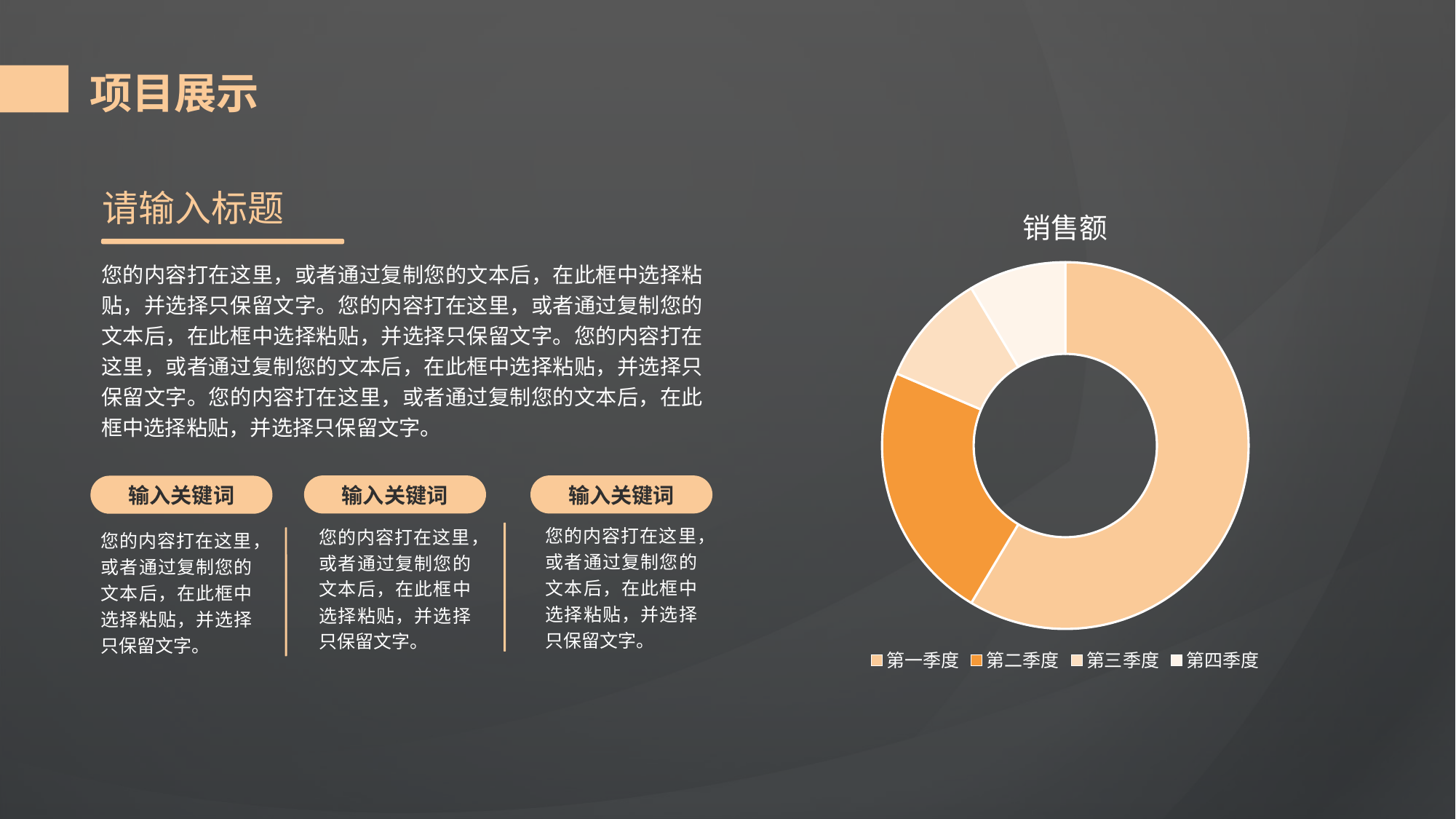

# 项目展示
请输入标题

### Chart:

| Category | 销售额 |
|---|---|
| 第一季度 | 8.2 |
| 第二季度 | 3.2 |
| 第三季度 | 1.4 |
| 第四季度 | 1.2 |
您的内容打在这里，或者通过复制您的文本后，在此框中选择粘贴，并选择只保留文字。您的内容打在这里，或者通过复制您的文本后，在此框中选择粘贴，并选择只保留文字。您的内容打在这里，或者通过复制您的文本后，在此框中选择粘贴，并选择只保留文字。您的内容打在这里，或者通过复制您的文本后，在此框中选择粘贴，并选择只保留文字。
输入关键词
输入关键词
输入关键词
您的内容打在这里，或者通过复制您的文本后，在此框中选择粘贴，并选择只保留文字。
您的内容打在这里，或者通过复制您的文本后，在此框中选择粘贴，并选择只保留文字。
您的内容打在这里，或者通过复制您的文本后，在此框中选择粘贴，并选择只保留文字。